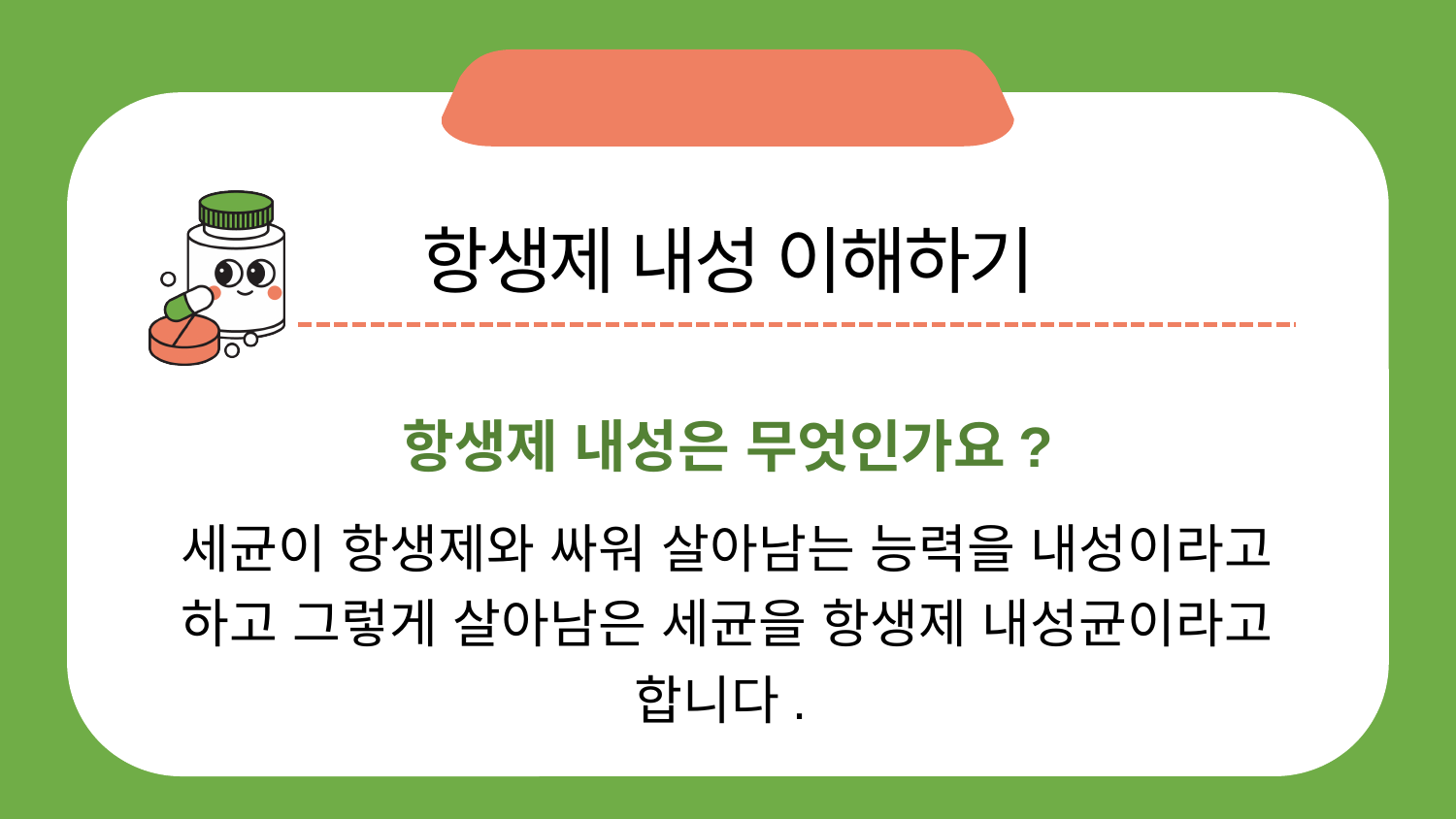

항생제 내성 이해하기
항생제 내성은 무엇인가요?
세균이 항생제와 싸워 살아남는 능력을 내성이라고 하고 그렇게 살아남은 세균을 항생제 내성균이라고 합니다.